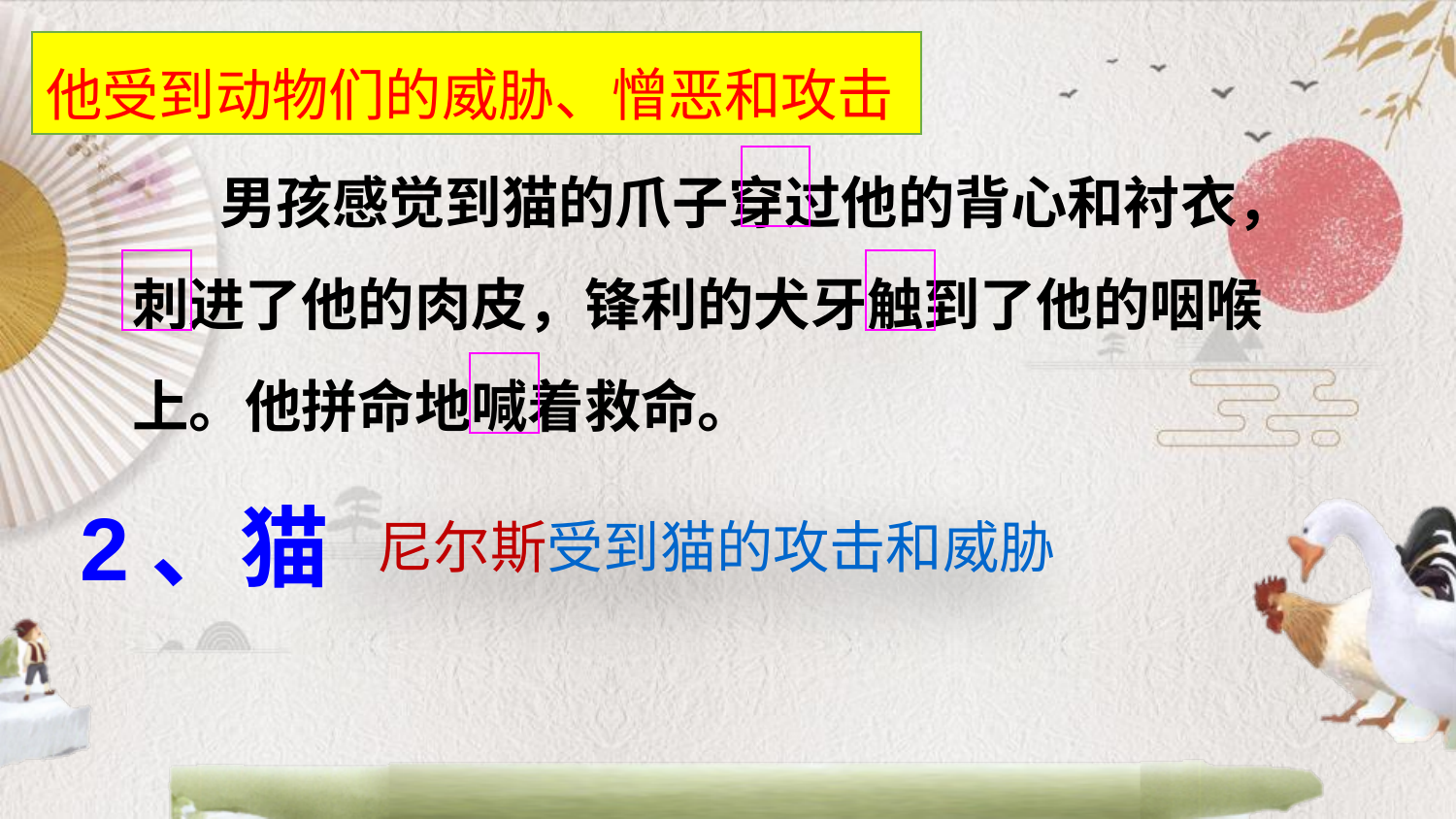

他受到动物们的威胁、憎恶和攻击
  男孩感觉到猫的爪子穿过他的背心和衬衣，刺进了他的肉皮，锋利的犬牙触到了他的咽喉上。他拼命地喊着救命。

尼尔斯受到猫的攻击和威胁
2、猫